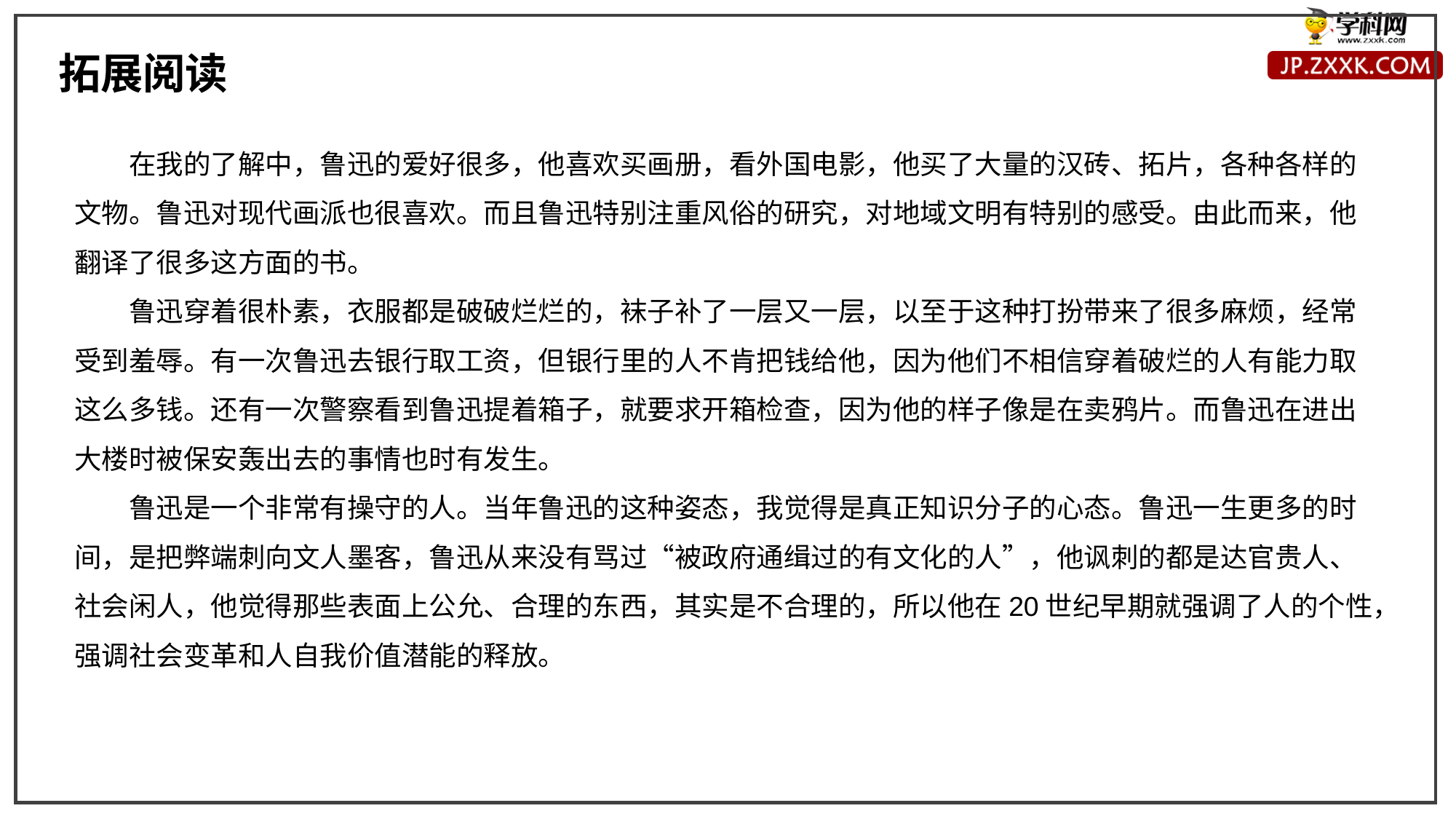

拓展阅读
在我的了解中，鲁迅的爱好很多，他喜欢买画册，看外国电影，他买了大量的汉砖、拓片，各种各样的文物。鲁迅对现代画派也很喜欢。而且鲁迅特别注重风俗的研究，对地域文明有特别的感受。由此而来，他翻译了很多这方面的书。
鲁迅穿着很朴素，衣服都是破破烂烂的，袜子补了一层又一层，以至于这种打扮带来了很多麻烦，经常受到羞辱。有一次鲁迅去银行取工资，但银行里的人不肯把钱给他，因为他们不相信穿着破烂的人有能力取这么多钱。还有一次警察看到鲁迅提着箱子，就要求开箱检查，因为他的样子像是在卖鸦片。而鲁迅在进出大楼时被保安轰出去的事情也时有发生。
鲁迅是一个非常有操守的人。当年鲁迅的这种姿态，我觉得是真正知识分子的心态。鲁迅一生更多的时间，是把弊端刺向文人墨客，鲁迅从来没有骂过“被政府通缉过的有文化的人”，他讽刺的都是达官贵人、社会闲人，他觉得那些表面上公允、合理的东西，其实是不合理的，所以他在20世纪早期就强调了人的个性，强调社会变革和人自我价值潜能的释放。